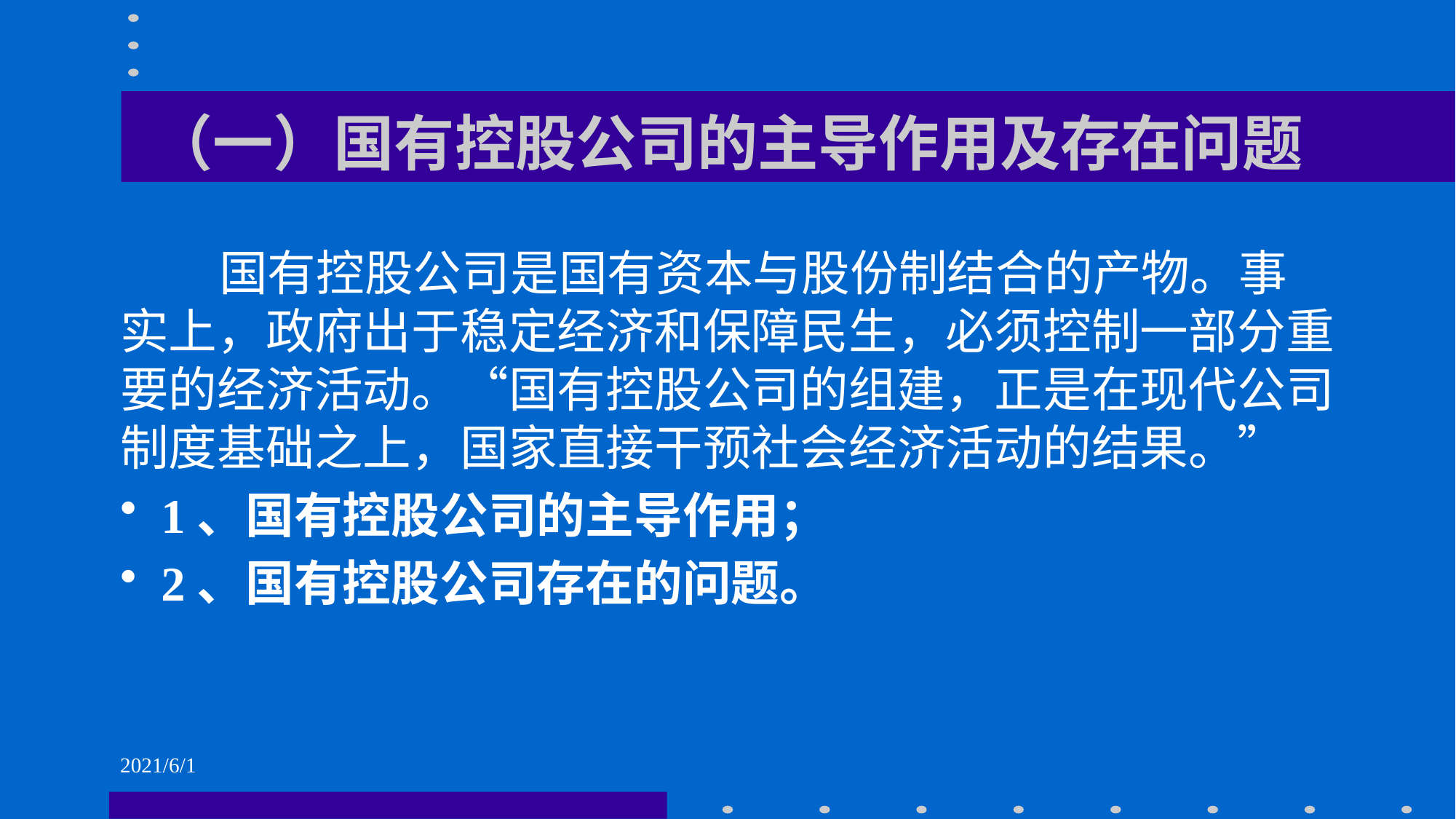

# （一）国有控股公司的主导作用及存在问题
        国有控股公司是国有资本与股份制结合的产物。事实上，政府出于稳定经济和保障民生，必须控制一部分重要的经济活动。“国有控股公司的组建，正是在现代公司制度基础之上，国家直接干预社会经济活动的结果。”
1、国有控股公司的主导作用；
2、国有控股公司存在的问题。
2021/6/1